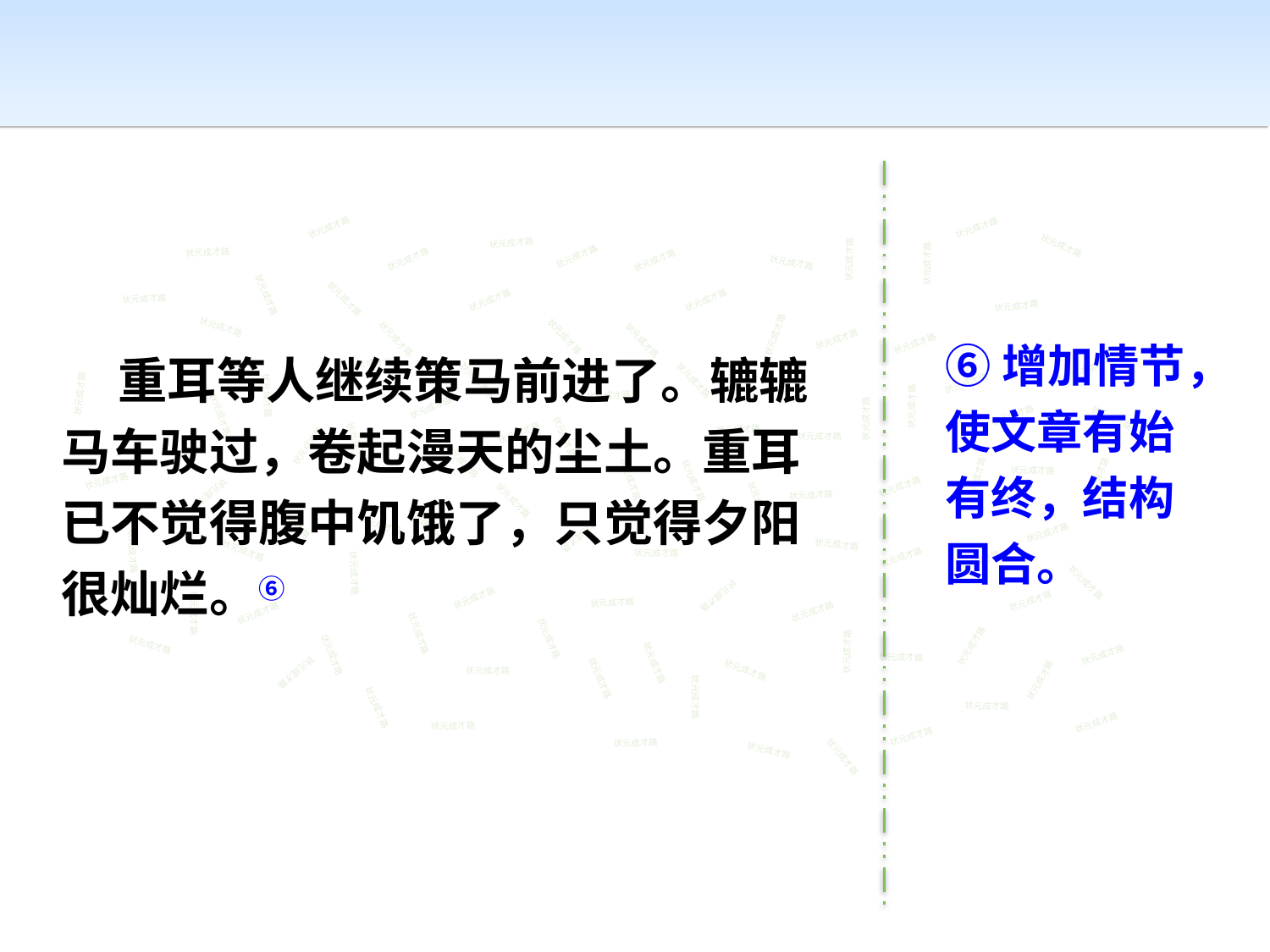

状元成才路
状元成才路
状元成才路
状元成才路
状元成才路
状元成才路
状元成才路
状元成才路
状元成才路
状元成才路
状元成才路
状元成才路
状元成才路
状元成才路
状元成才路
状元成才路
状元成才路
状元成才路
⑥增加情节，使文章有始有终，结构圆合。
状元成才路
状元成才路
状元成才路
状元成才路
状元成才路
    重耳等人继续策马前进了。辘辘马车驶过，卷起漫天的尘土。重耳已不觉得腹中饥饿了，只觉得夕阳很灿烂。⑥
状元成才路
状元成才路
状元成才路
状元成才路
状元成才路
状元成才路
状元成才路
状元成才路
状元成才路
状元成才路
状元成才路
状元成才路
状元成才路
状元成才路
状元成才路
状元成才路
状元成才路
状元成才路
状元成才路
状元成才路
状元成才路
状元成才路
状元成才路
状元成才路
状元成才路
状元成才路
状元成才路
状元成才路
状元成才路
状元成才路
状元成才路
状元成才路
状元成才路
状元成才路
状元成才路
状元成才路
状元成才路
状元成才路
状元成才路
状元成才路
状元成才路
状元成才路
状元成才路
状元成才路
状元成才路
状元成才路
状元成才路
状元成才路
状元成才路
状元成才路
状元成才路
状元成才路
状元成才路
状元成才路
状元成才路
状元成才路
状元成才路
状元成才路
状元成才路
状元成才路
状元成才路
状元成才路
状元成才路
状元成才路
状元成才路
状元成才路
状元成才路
状元成才路
状元成才路
状元成才路
状元成才路
状元成才路
状元成才路
状元成才路
状元成才路
状元成才路
状元成才路